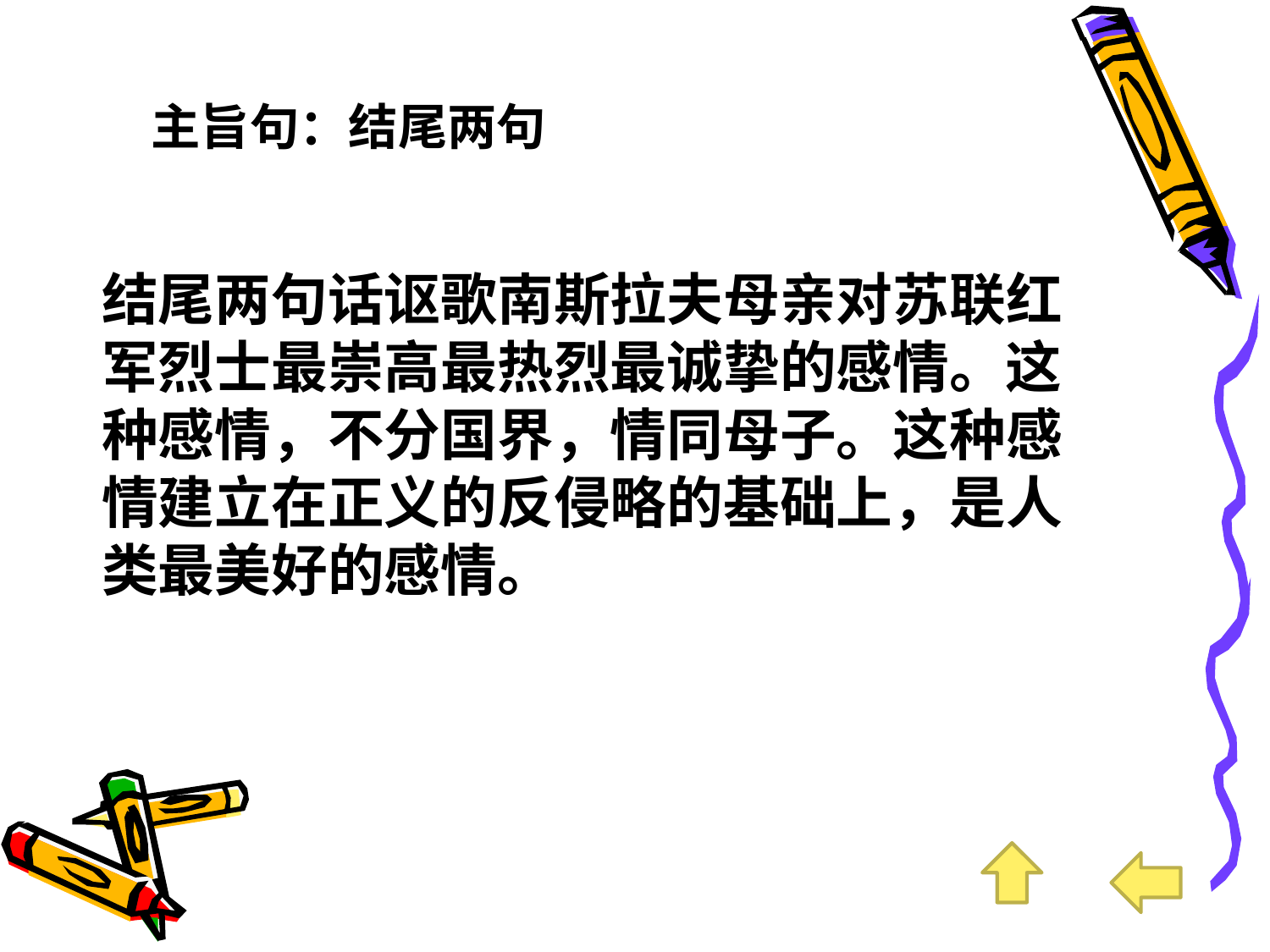

主旨句：结尾两句
结尾两句话讴歌南斯拉夫母亲对苏联红军烈士最崇高最热烈最诚挚的感情。这种感情，不分国界，情同母子。这种感情建立在正义的反侵略的基础上，是人类最美好的感情。